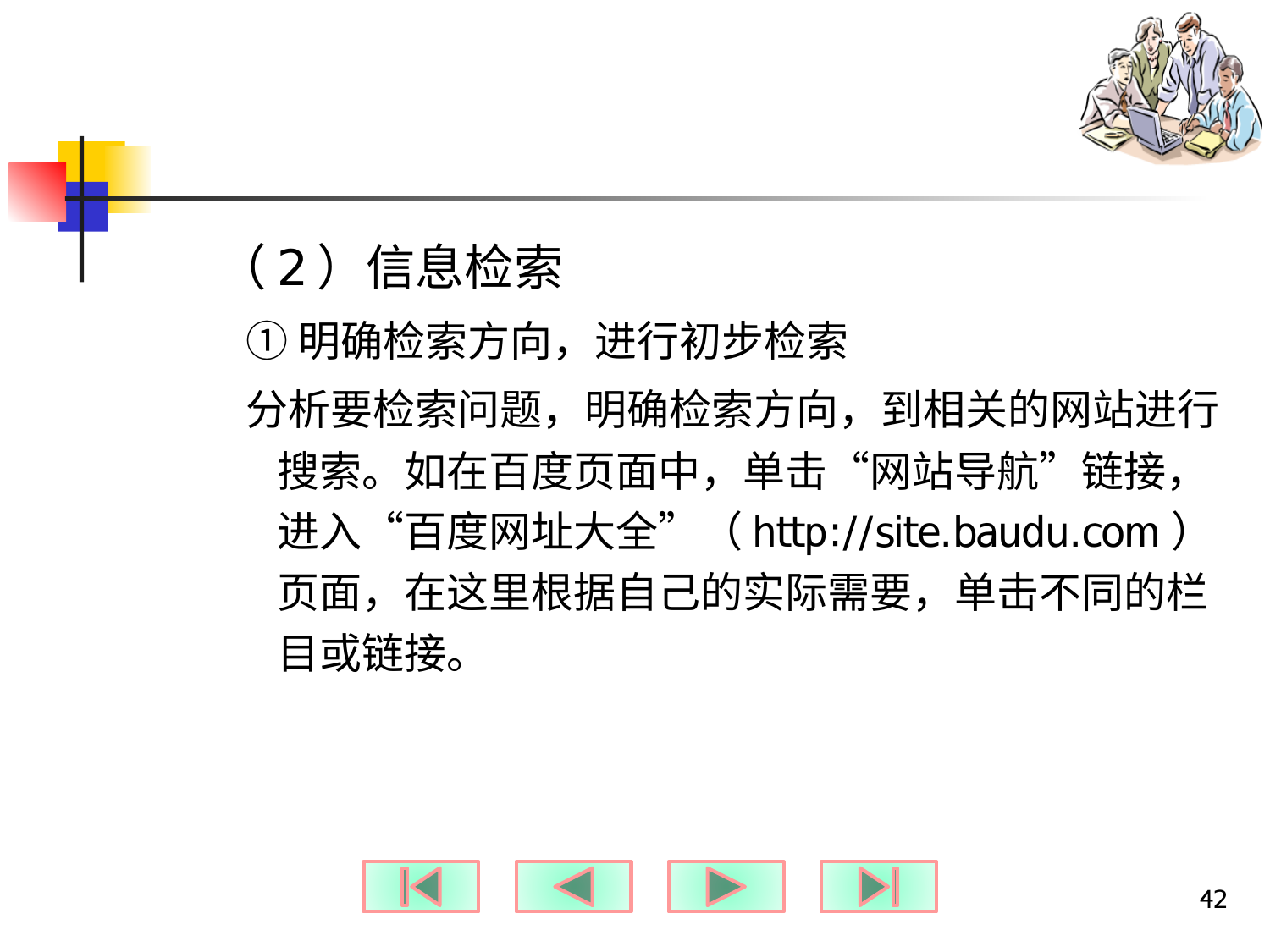

#
（2）信息检索
①明确检索方向，进行初步检索
分析要检索问题，明确检索方向，到相关的网站进行搜索。如在百度页面中，单击“网站导航”链接，进入“百度网址大全”（http://site.baudu.com）页面，在这里根据自己的实际需要，单击不同的栏目或链接。

42